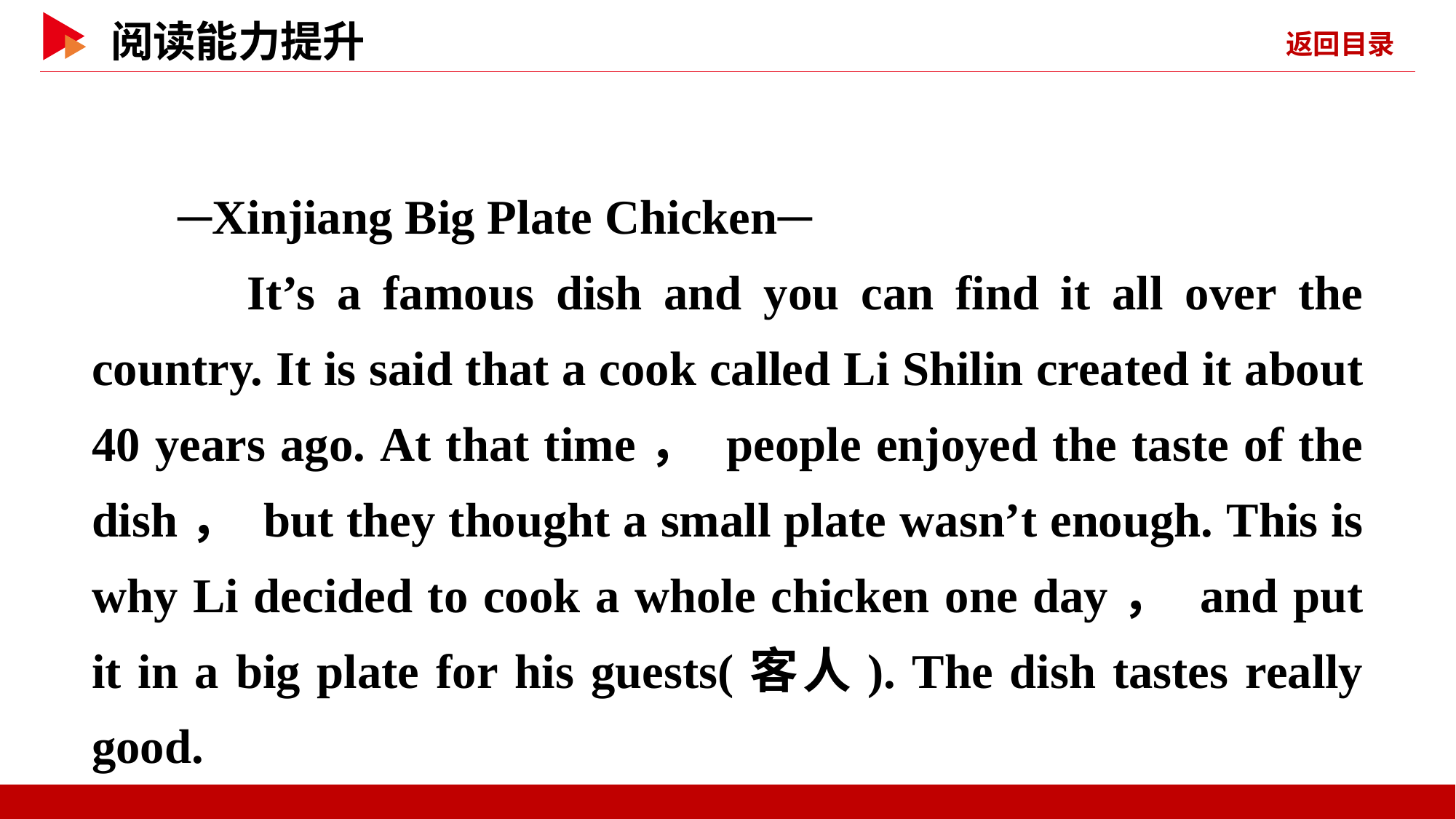

─Xinjiang Big Plate Chicken─
　It’s a famous dish and you can find it all over the country. It is said that a cook called Li Shilin created it about 40 years ago. At that time， people enjoyed the taste of the dish， but they thought a small plate wasn’t enough. This is why Li decided to cook a whole chicken one day， and put it in a big plate for his guests(客人). The dish tastes really good.